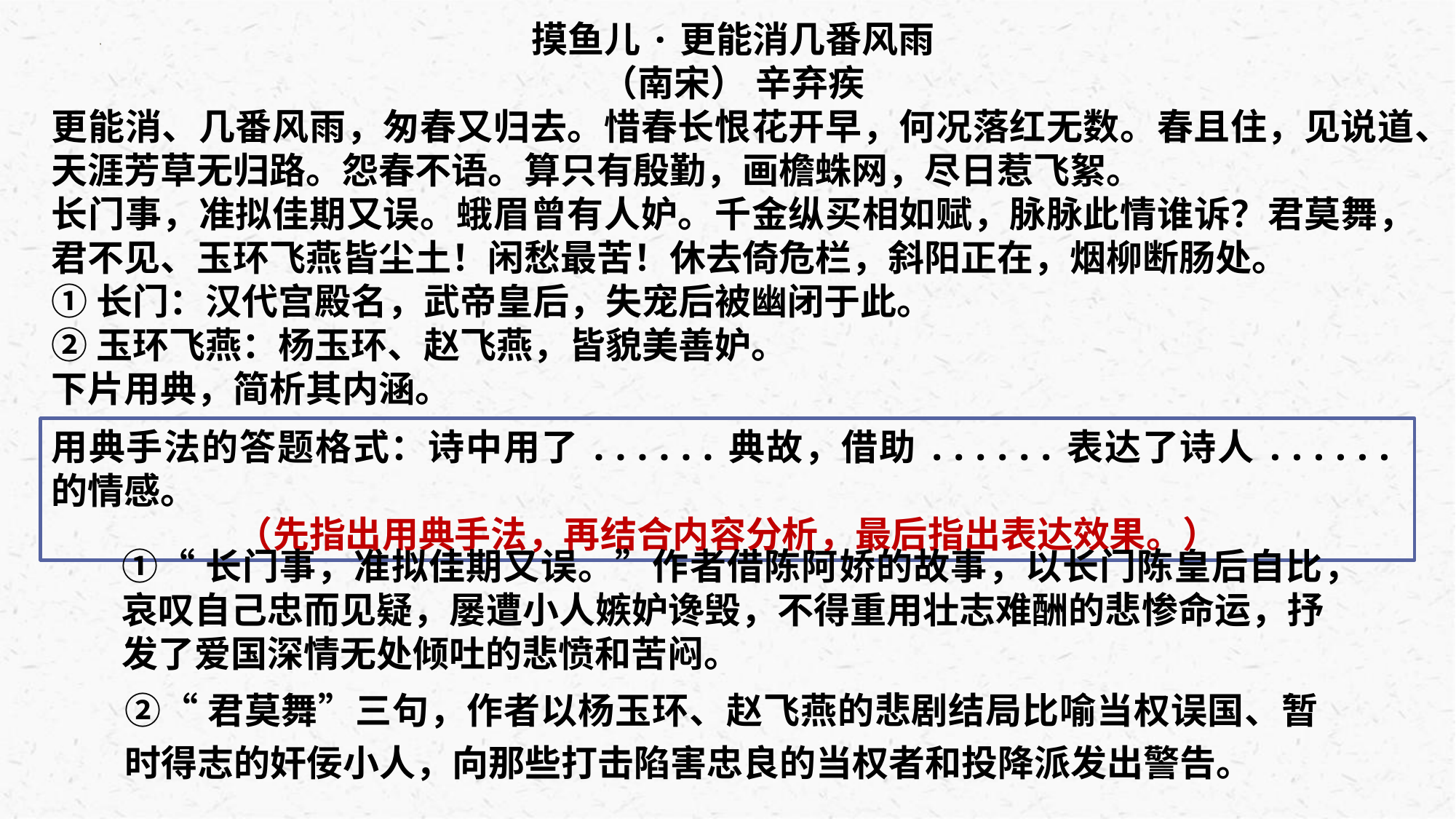

摸鱼儿·更能消几番风雨
（南宋） 辛弃疾
更能消、几番风雨，匆春又归去。惜春长恨花开早，何况落红无数。春且住，见说道、天涯芳草无归路。怨春不语。算只有殷勤，画檐蛛网，尽日惹飞絮。
长门事，准拟佳期又误。蛾眉曾有人妒。千金纵买相如赋，脉脉此情谁诉？君莫舞，君不见、玉环飞燕皆尘土！闲愁最苦！休去倚危栏，斜阳正在，烟柳断肠处。
①长门：汉代宫殿名，武帝皇后，失宠后被幽闭于此。
②玉环飞燕：杨玉环、赵飞燕，皆貌美善妒。
下片用典，简析其内涵。
用典手法的答题格式：诗中用了......典故，借助......表达了诗人......的情感。
（先指出用典手法，再结合内容分析，最后指出表达效果。）
①“长门事，准拟佳期又误。”作者借陈阿娇的故事，以长门陈皇后自比，哀叹自己忠而见疑，屡遭小人嫉妒谗毁，不得重用壮志难酬的悲惨命运，抒发了爱国深情无处倾吐的悲愤和苦闷。
②“君莫舞”三句，作者以杨玉环、赵飞燕的悲剧结局比喻当权误国、暂时得志的奸佞小人，向那些打击陷害忠良的当权者和投降派发出警告。